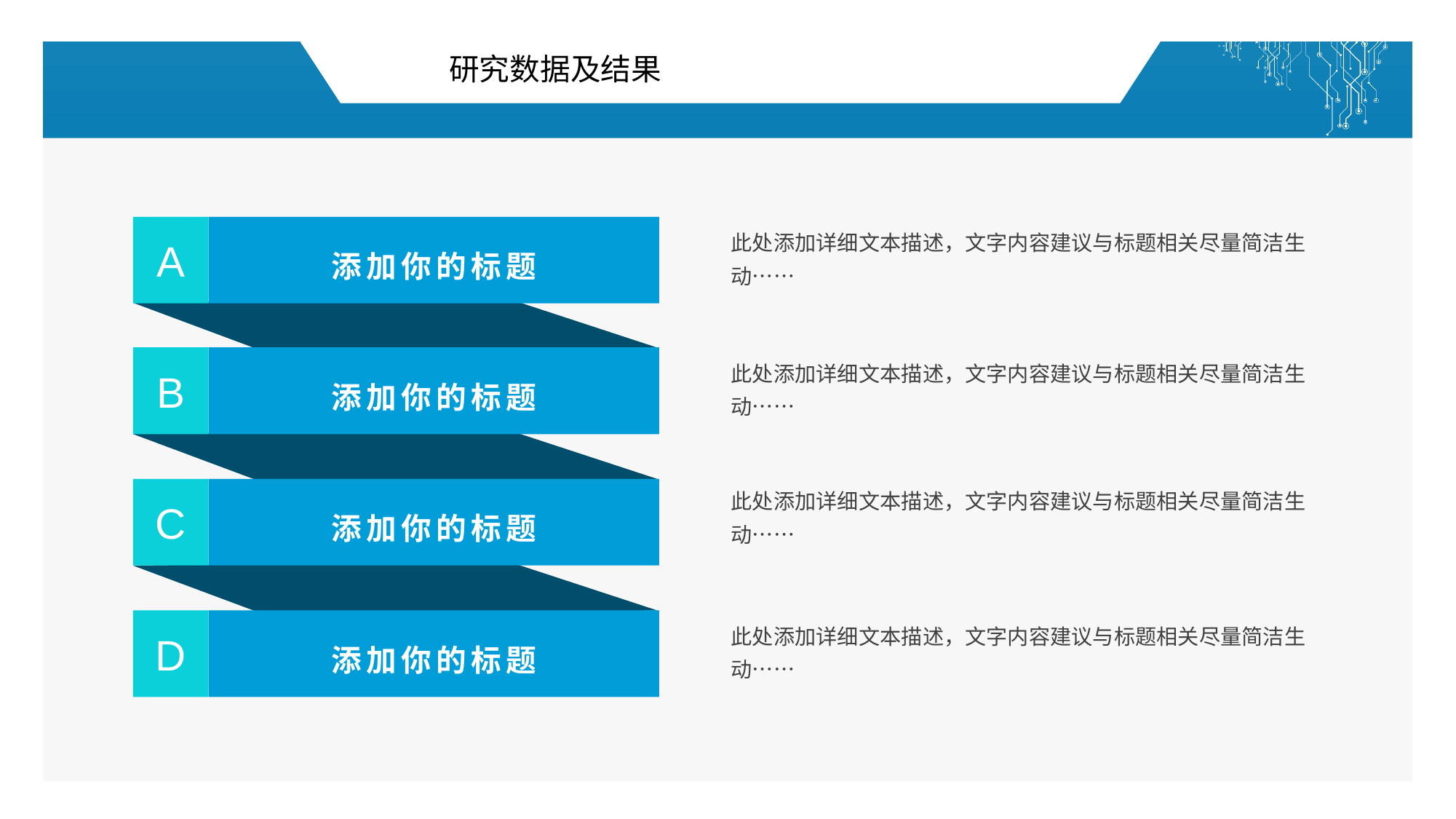

研究数据及结果
A
添加你的标题
此处添加详细文本描述，文字内容建议与标题相关尽量简洁生动……

B
添加你的标题
此处添加详细文本描述，文字内容建议与标题相关尽量简洁生动……

此处添加详细文本描述，文字内容建议与标题相关尽量简洁生动……
C
添加你的标题

D
添加你的标题
此处添加详细文本描述，文字内容建议与标题相关尽量简洁生动……